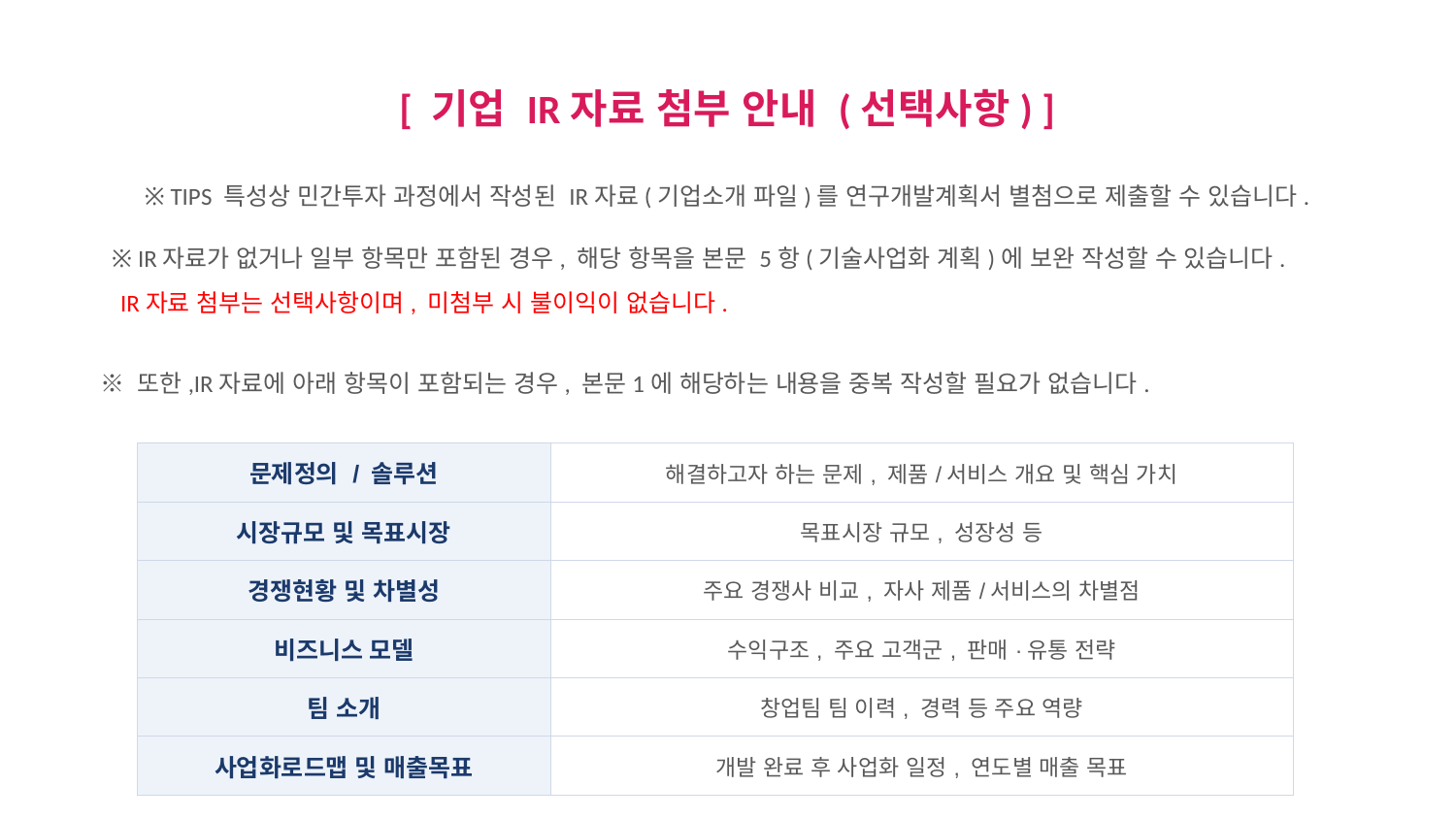

[ 기업 IR자료 첨부 안내 (선택사항) ]

※ TIPS 특성상 민간투자 과정에서 작성된 IR자료(기업소개 파일)를 연구개발계획서 별첨으로 제출할 수 있습니다.
   ※ IR자료가 없거나 일부 항목만 포함된 경우, 해당 항목을 본문 5항(기술사업화 계획)에 보완 작성할 수 있습니다.
      IR자료 첨부는 선택사항이며, 미첨부 시 불이익이 없습니다.
 ※ 또한,IR자료에 아래 항목이 포함되는 경우, 본문1에 해당하는 내용을 중복 작성할 필요가 없습니다.

| 문제정의 / 솔루션 | 해결하고자 하는 문제, 제품/서비스 개요 및 핵심 가치 |
| --- | --- |
| 시장규모 및 목표시장 | 목표시장 규모, 성장성 등 |
| 경쟁현황 및 차별성 | 주요 경쟁사 비교, 자사 제품/서비스의 차별점 |
| 비즈니스 모델 | 수익구조, 주요 고객군, 판매·유통 전략 |
| 팀 소개 | 창업팀 팀 이력, 경력 등 주요 역량 |
| 사업화로드맵 및 매출목표 | 개발 완료 후 사업화 일정, 연도별 매출 목표 |